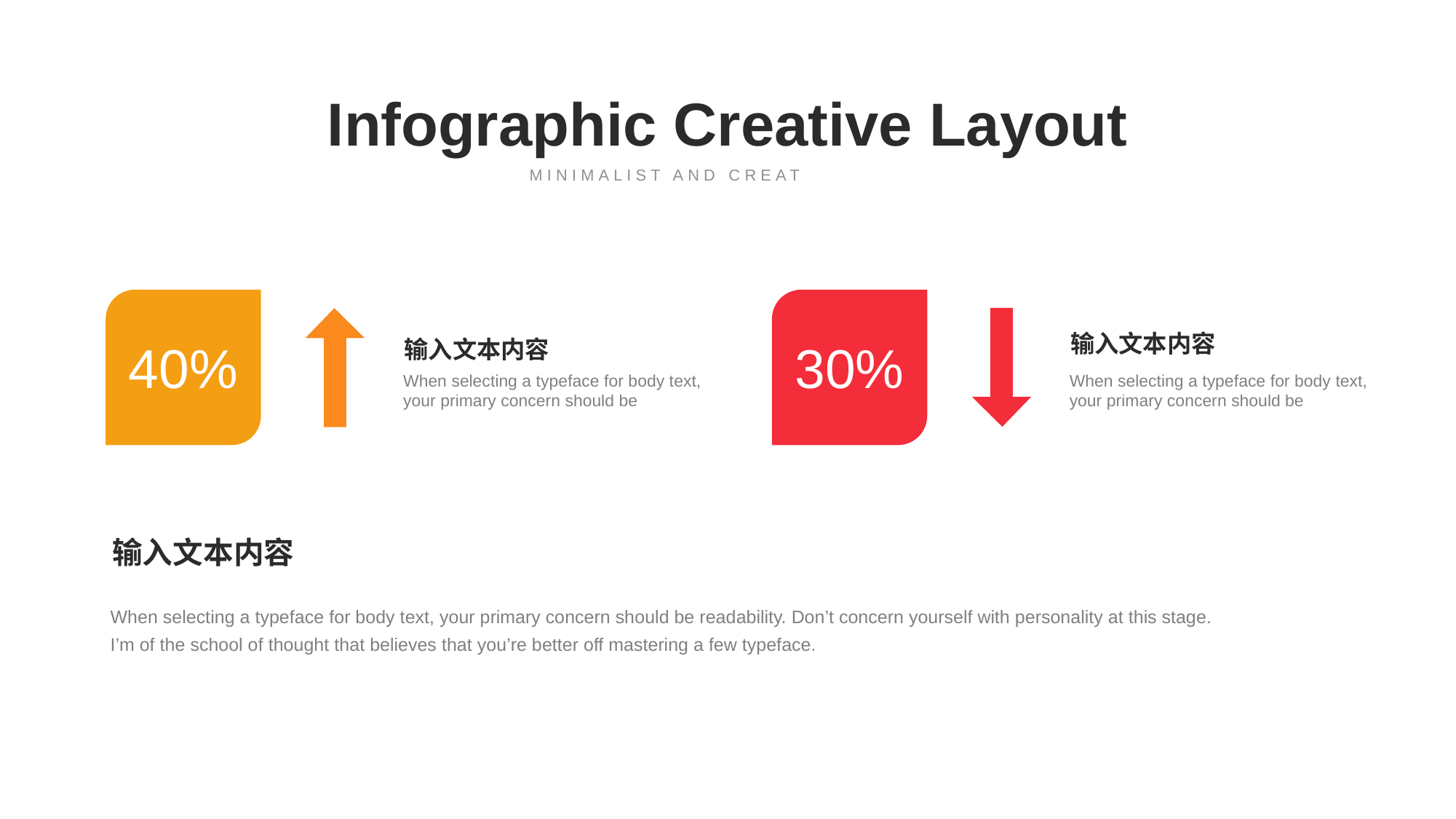

Infographic Creative Layout
MINIMALIST AND CREATIVE THEME

输入文本内容
40%
输入文本内容
30%

When selecting a typeface for body text, your primary concern should be
When selecting a typeface for body text, your primary concern should be
输入文本内容
When selecting a typeface for body text, your primary concern should be readability. Don’t concern yourself with personality at this stage. I’m of the school of thought that believes that you’re better off mastering a few typeface.